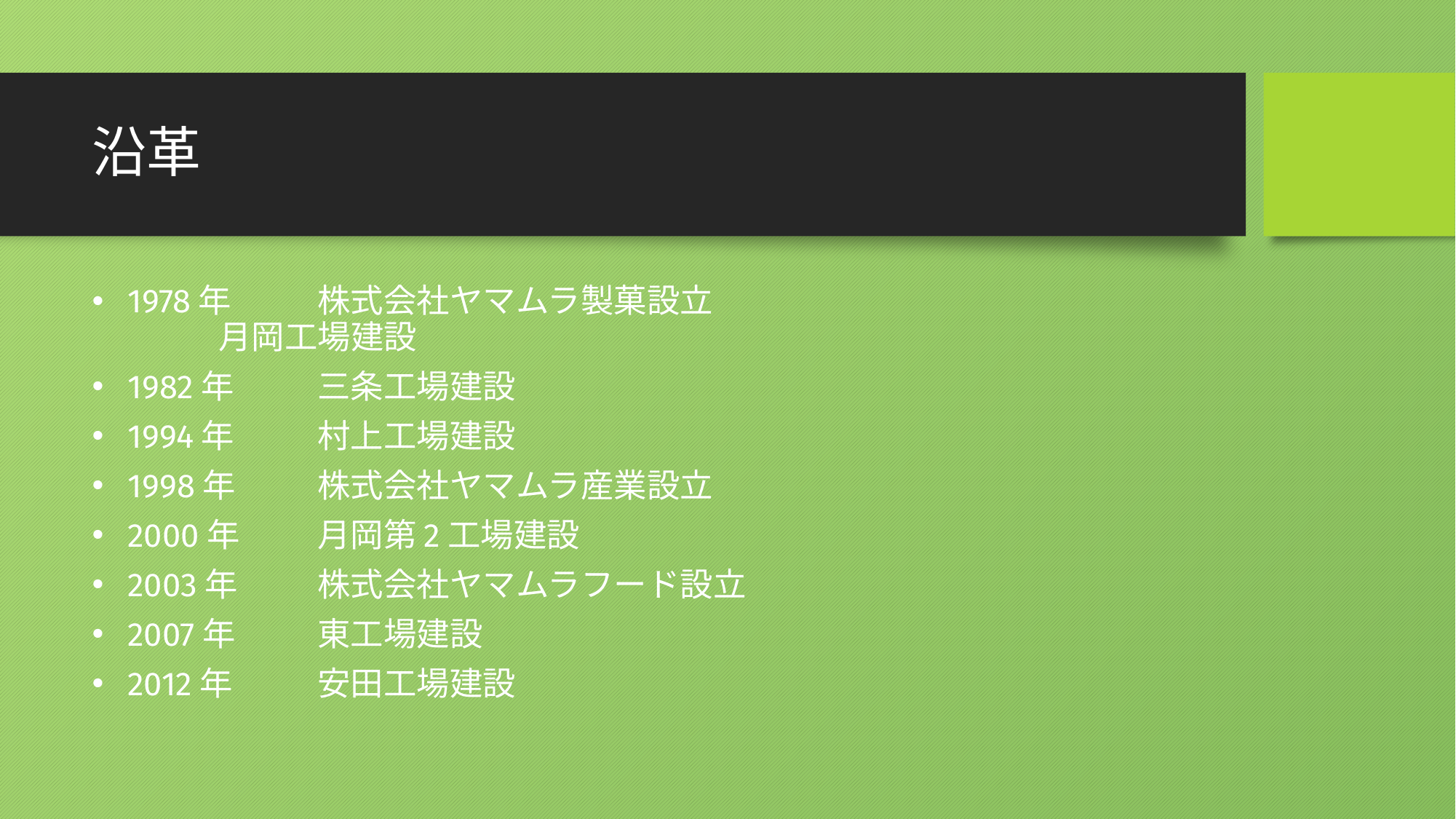

# 沿革
 1978年	株式会社ヤマムラ製菓設立
	月岡工場建設
 1982年	三条工場建設
 1994年	村上工場建設
 1998年	株式会社ヤマムラ産業設立
 2000年	月岡第2工場建設
 2003年	株式会社ヤマムラフード設立
 2007年	東工場建設
 2012年	安田工場建設